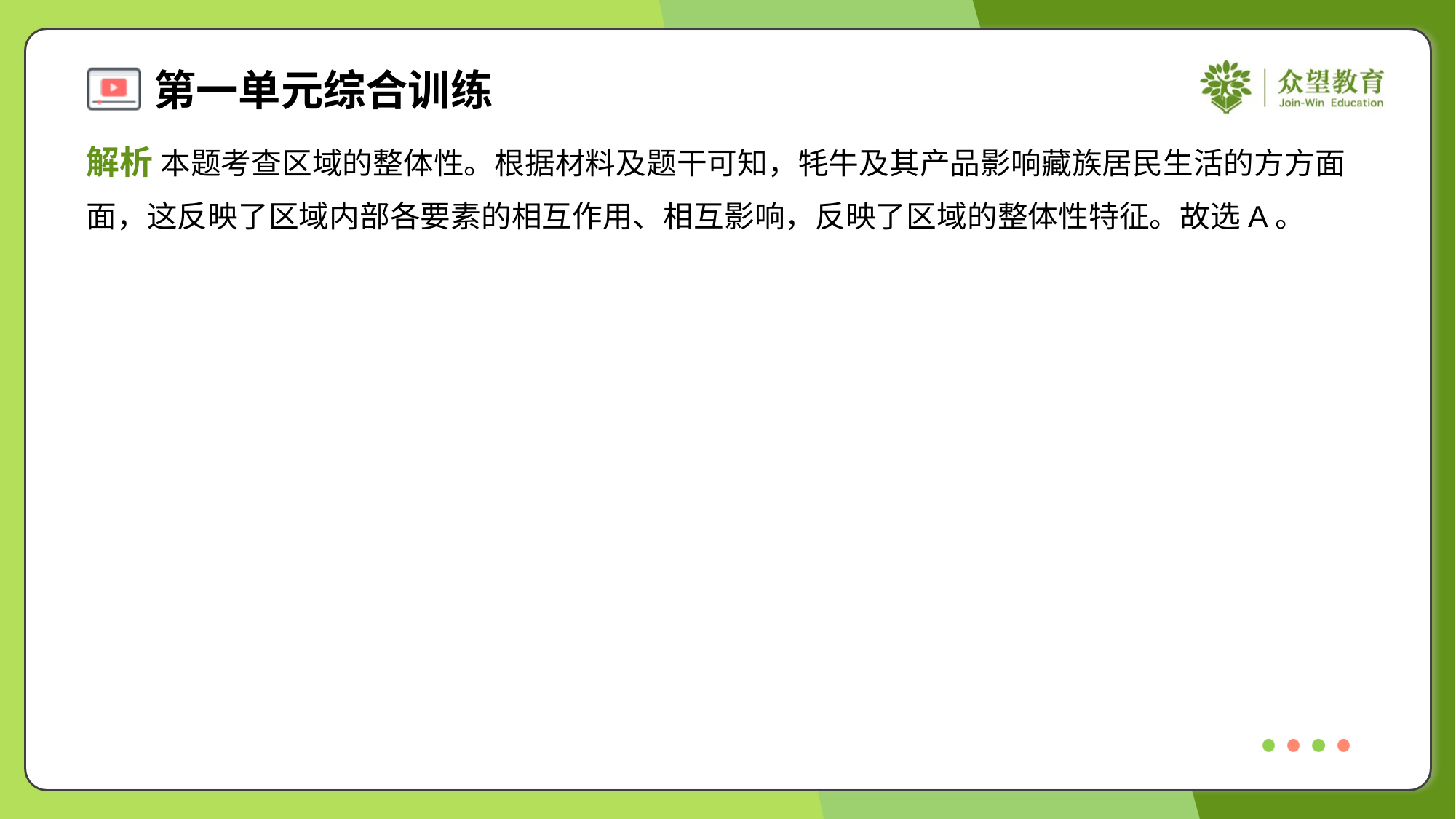

解析 本题考查区域的整体性。根据材料及题干可知，牦牛及其产品影响藏族居民生活的方方面
面，这反映了区域内部各要素的相互作用、相互影响，反映了区域的整体性特征。故选A。